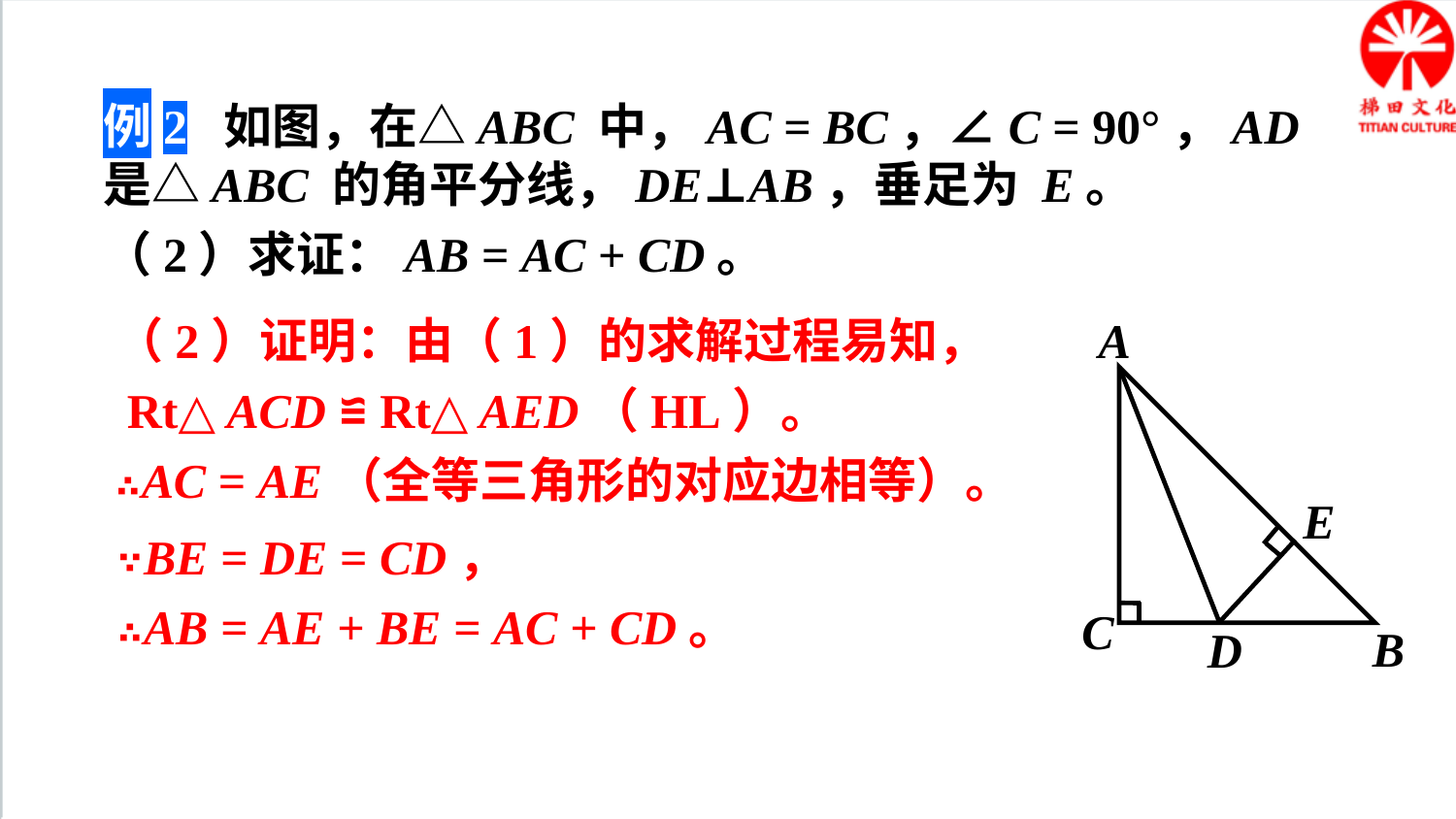

例2  如图，在△ABC 中，AC = BC，∠C = 90°，AD 是△ABC 的角平分线，DE⊥AB，垂足为 E。
（2）求证：AB = AC + CD。
（2）证明：由（1）的求解过程易知，
 Rt△ACD ≌ Rt△AED（HL）。
∴AC = AE（全等三角形的对应边相等）。
A

E

C

B
D
∵BE = DE = CD，
∴AB = AE + BE = AC + CD。